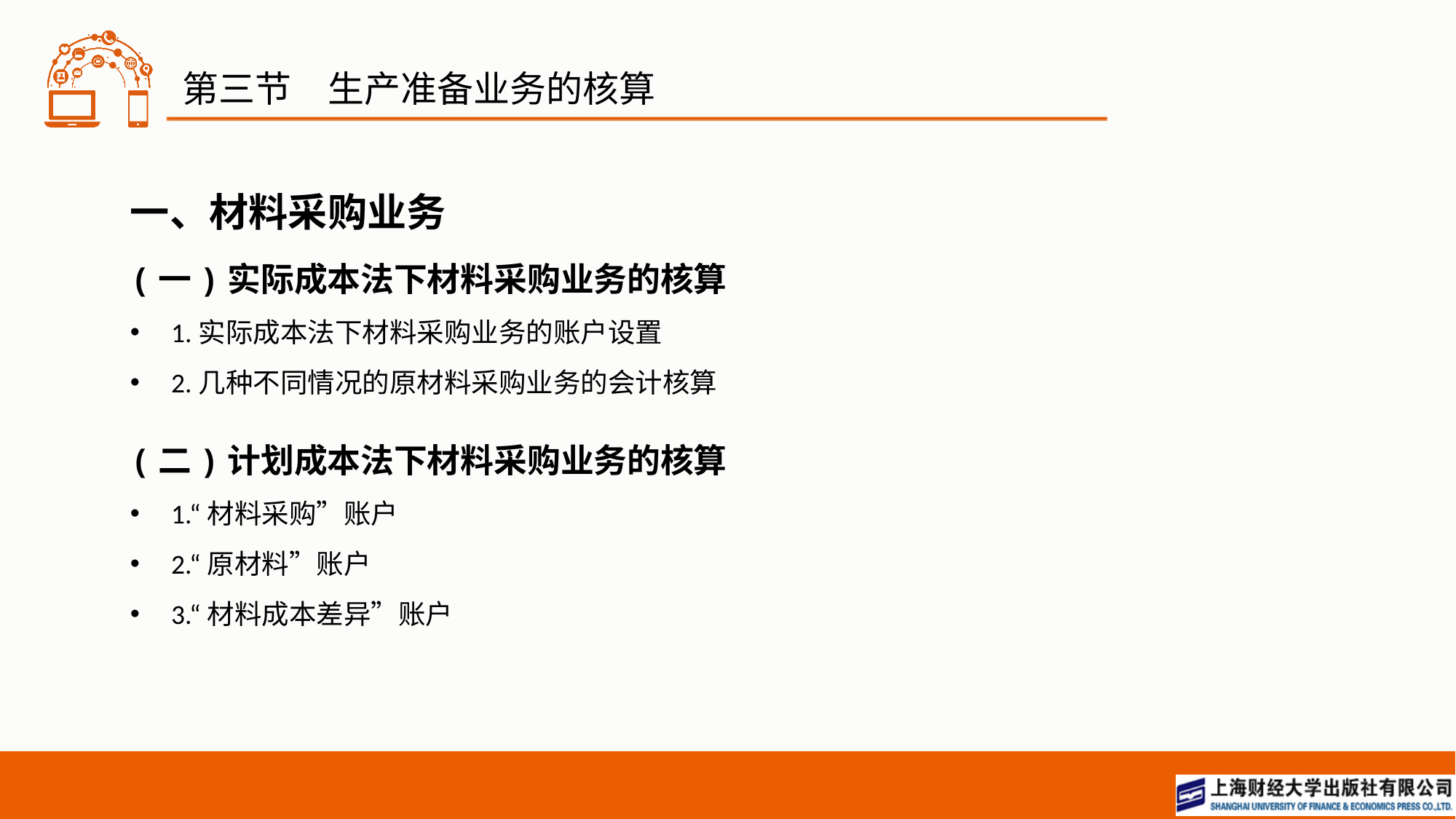

# 第三节　生产准备业务的核算
一、材料采购业务
(一)实际成本法下材料采购业务的核算
1.实际成本法下材料采购业务的账户设置
2.几种不同情况的原材料采购业务的会计核算
(二)计划成本法下材料采购业务的核算
1.“材料采购”账户
2.“原材料”账户
3.“材料成本差异”账户